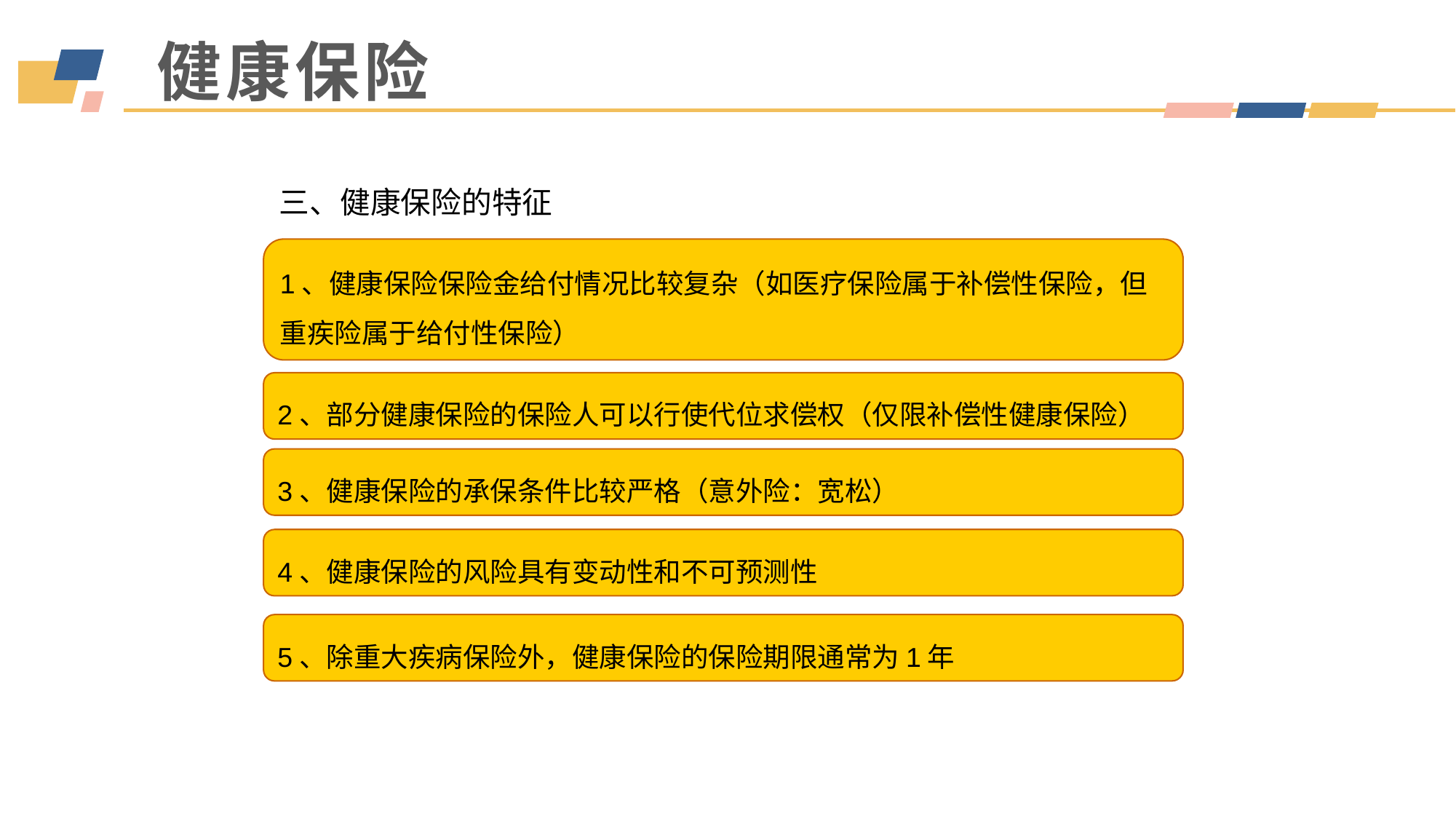

健康保险

三、健康保险的特征
1、健康保险保险金给付情况比较复杂（如医疗保险属于补偿性保险，但重疾险属于给付性保险）
2、部分健康保险的保险人可以行使代位求偿权（仅限补偿性健康保险）
3、健康保险的承保条件比较严格（意外险：宽松）
4、健康保险的风险具有变动性和不可预测性
5、除重大疾病保险外，健康保险的保险期限通常为1年